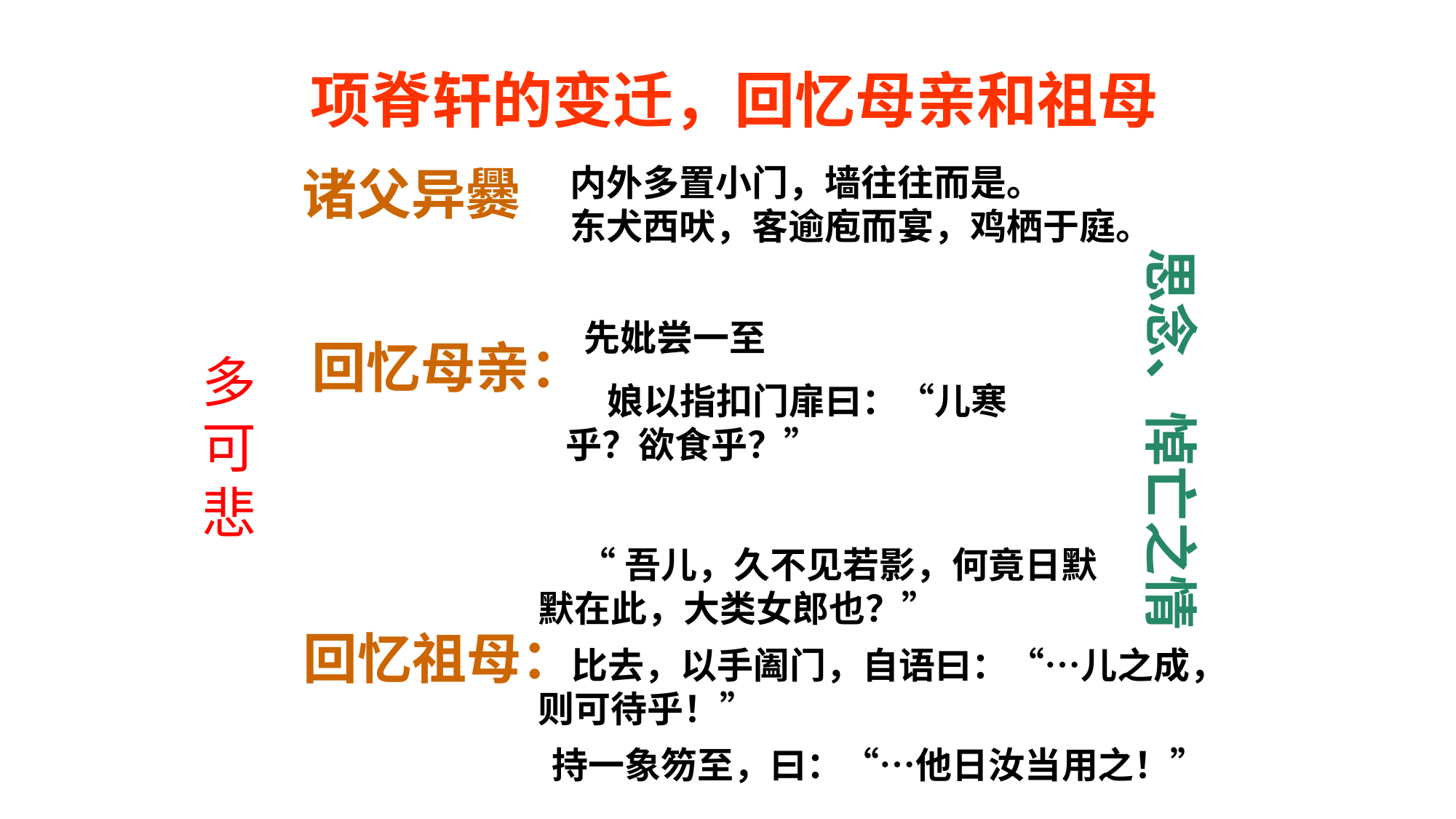

项脊轩的变迁，回忆母亲和祖母

诸父异爨
内外多置小门，墙往往而是。
东犬西吠，客逾庖而宴，鸡栖于庭。
思念、悼亡之情
先妣尝一至
回忆母亲：
    娘以指扣门扉曰：“儿寒乎？欲食乎？”
多可悲
     “吾儿，久不见若影，何竟日默默在此，大类女郎也？”
   比去，以手阖门，自语曰：“…儿之成，则可待乎！”
持一象笏至，曰：“…他日汝当用之！”
回忆祖母：